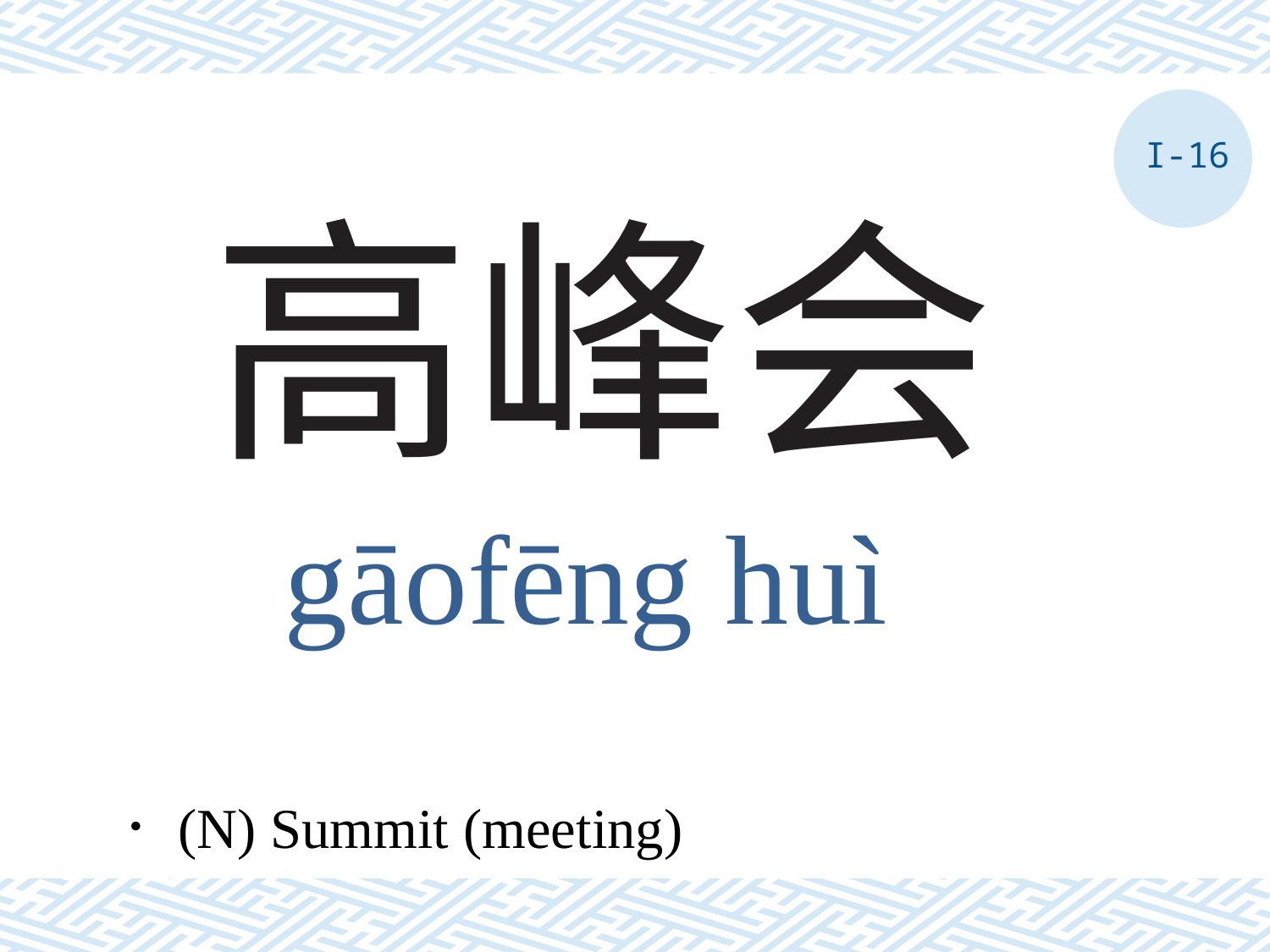

I-16

# 高峰会
gāofēng huì
．(N) Summit (meeting)